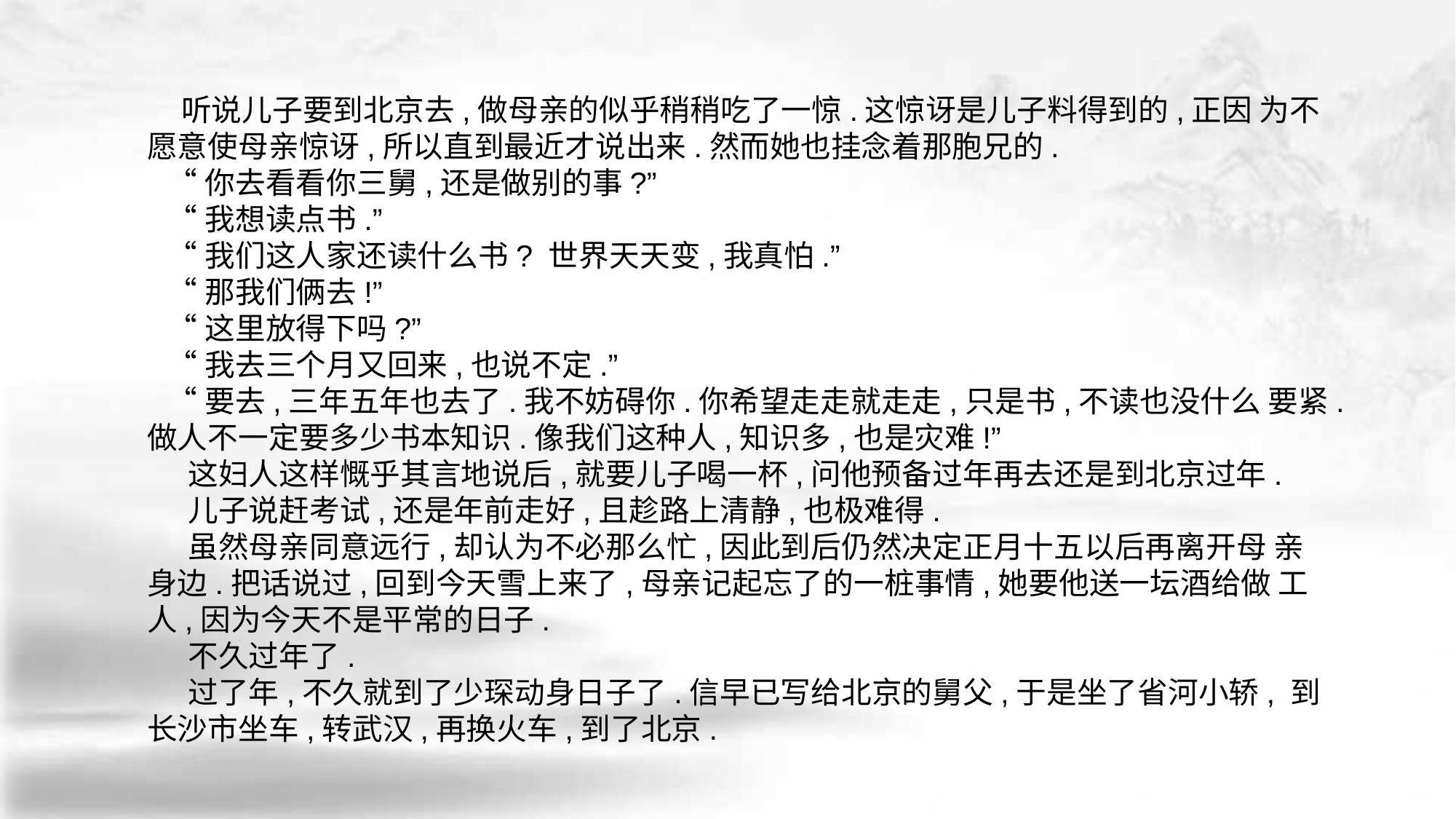

听说儿子要到北京去,做母亲的似乎稍稍吃了一惊.这惊讶是儿子料得到的,正因 为不愿意使母亲惊讶,所以直到最近才说出来.然而她也挂念着那胞兄的.
   “你去看看你三舅,还是做别的事?”
   “我想读点书.”
   “我们这人家还读什么书? 世界天天变,我真怕.”
   “那我们俩去!”
   “这里放得下吗?”
   “我去三个月又回来,也说不定.”
   “要去,三年五年也去了.我不妨碍你.你希望走走就走走,只是书,不读也没什么 要紧.做人不一定要多少书本知识.像我们这种人,知识多,也是灾难!”
     这妇人这样慨乎其言地说后,就要儿子喝一杯,问他预备过年再去还是到北京过年.
     儿子说赶考试,还是年前走好,且趁路上清静,也极难得.
     虽然母亲同意远行,却认为不必那么忙,因此到后仍然决定正月十五以后再离开母 亲身边.把话说过,回到今天雪上来了,母亲记起忘了的一桩事情,她要他送一坛酒给做 工人,因为今天不是平常的日子.
     不久过年了.
     过了年,不久就到了少琛动身日子了.信早已写给北京的舅父,于是坐了省河小轿, 到长沙市坐车,转武汉,再换火车,到了北京.